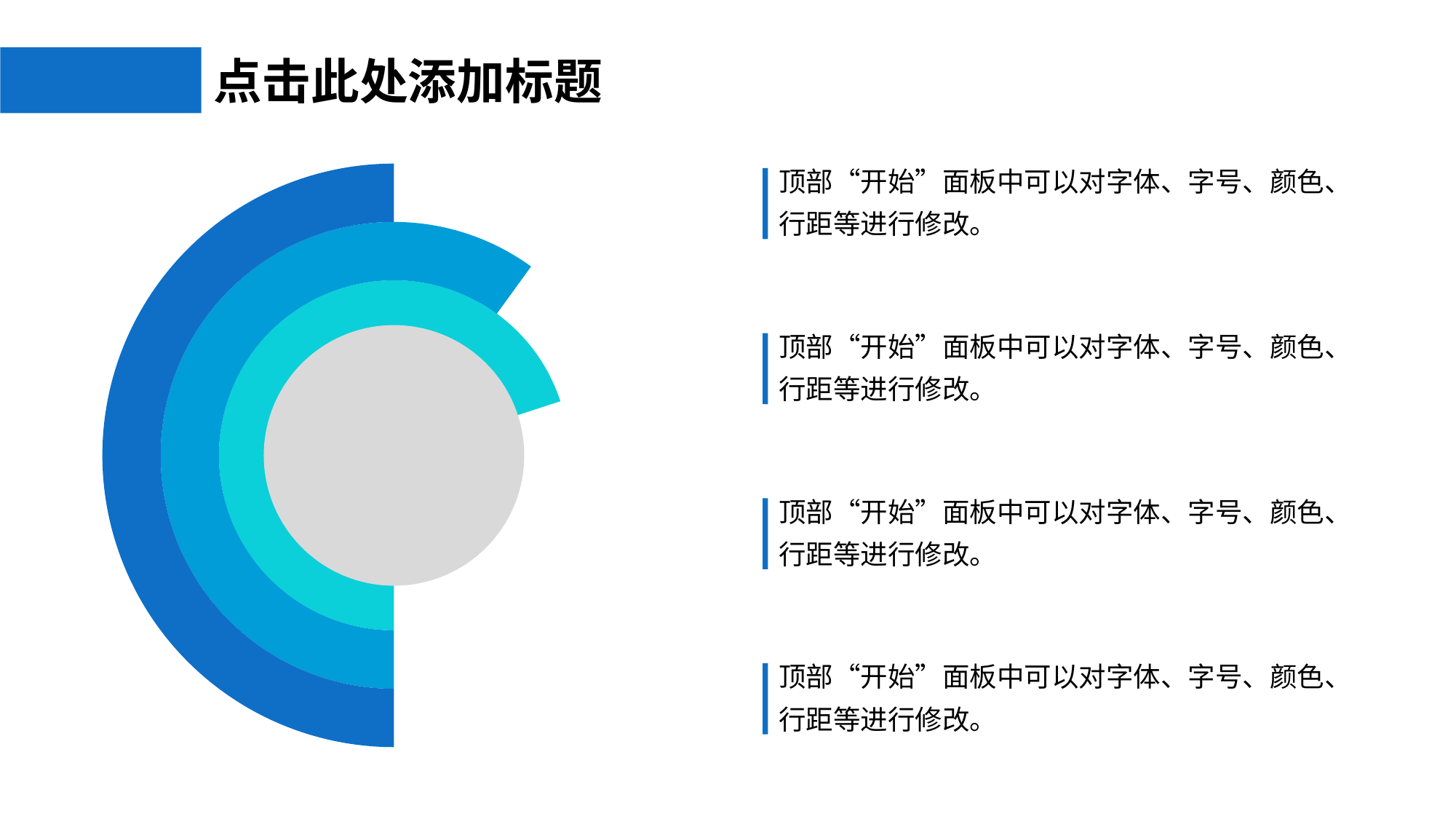

点击此处添加标题

### Chart

| Category | Q1 | Q2 | Q3 | Q4 |
|---|---|---|---|---|
| A | 8.0 | 7.0 | 6.0 | 5.0 |
| 非A | 2.0 | 3.0 | 4.0 | 5.0 |
顶部“开始”面板中可以对字体、字号、颜色、
行距等进行修改。

顶部“开始”面板中可以对字体、字号、颜色、
行距等进行修改。

顶部“开始”面板中可以对字体、字号、颜色、
行距等进行修改。

顶部“开始”面板中可以对字体、字号、颜色、
行距等进行修改。